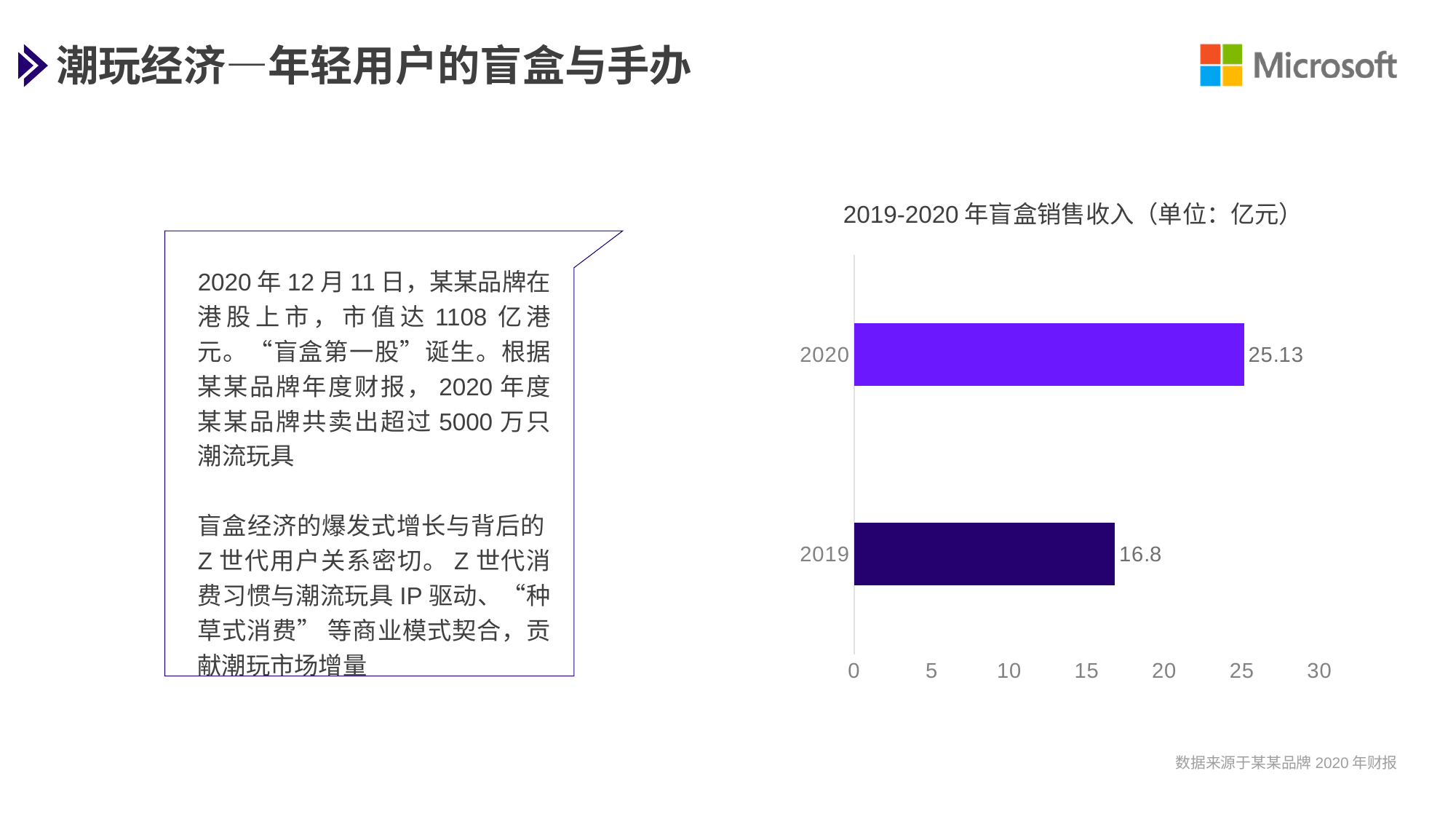

潮玩经济—年轻用户的盲盒与手办
2019-2020年盲盒销售收入（单位：亿元）

### Chart

| Category | 系列 1 |
|---|---|
| 2019 | 16.8 |
| 2020 | 25.13 |
2020年12月11日，某某品牌在港股上市，市值达1108亿港元。“盲盒第一股”诞生。根据某某品牌年度财报，2020年度某某品牌共卖出超过5000万只潮流玩具

盲盒经济的爆发式增长与背后的Z世代用户关系密切。Z世代消费习惯与潮流玩具IP驱动、“种草式消费” 等商业模式契合，贡献潮玩市场增量
数据来源于某某品牌2020年财报